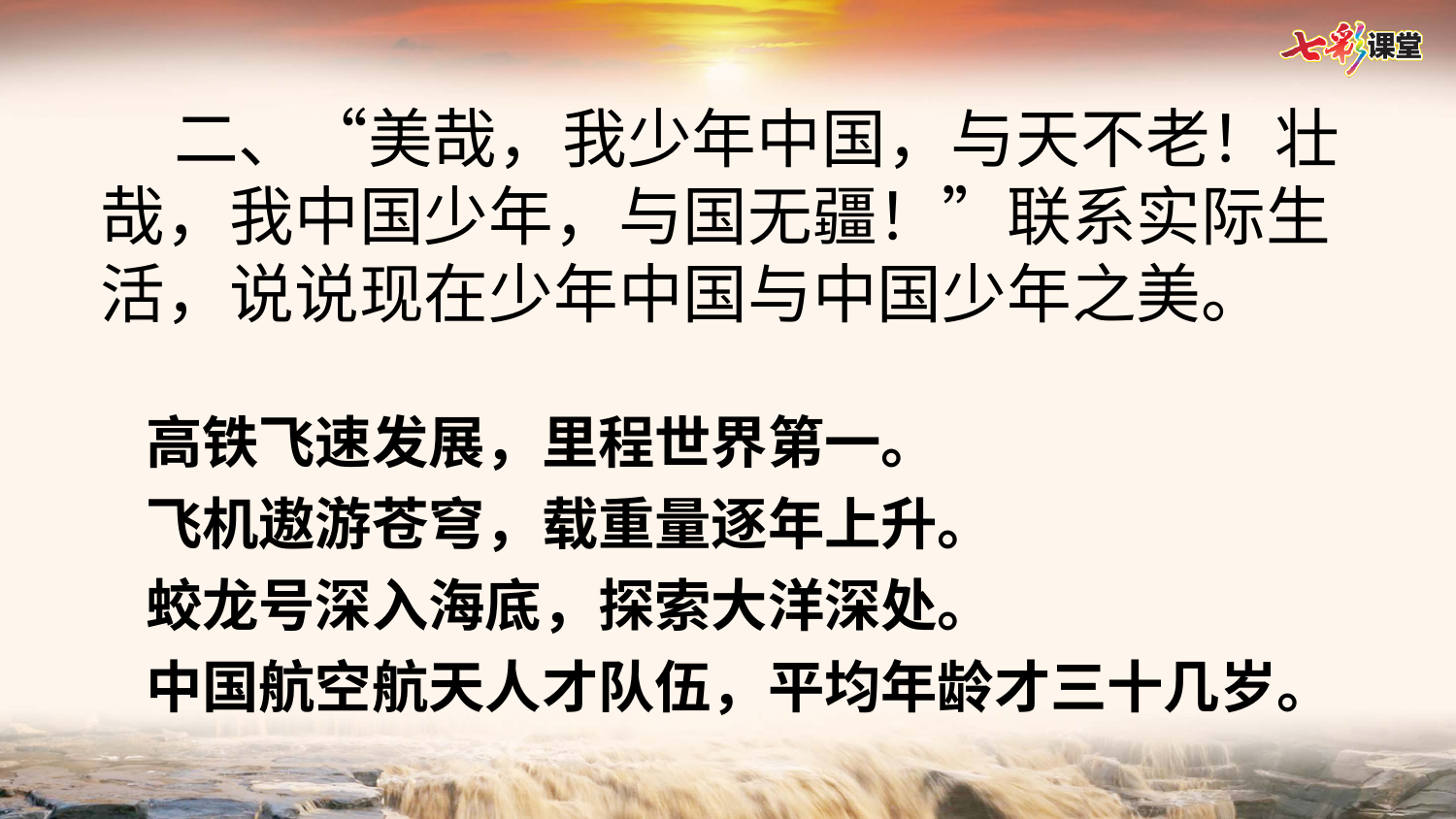

二、“美哉，我少年中国，与天不老！壮哉，我中国少年，与国无疆！”联系实际生活，说说现在少年中国与中国少年之美。
高铁飞速发展，里程世界第一。
飞机遨游苍穹，载重量逐年上升。
蛟龙号深入海底，探索大洋深处。
中国航空航天人才队伍，平均年龄才三十几岁。